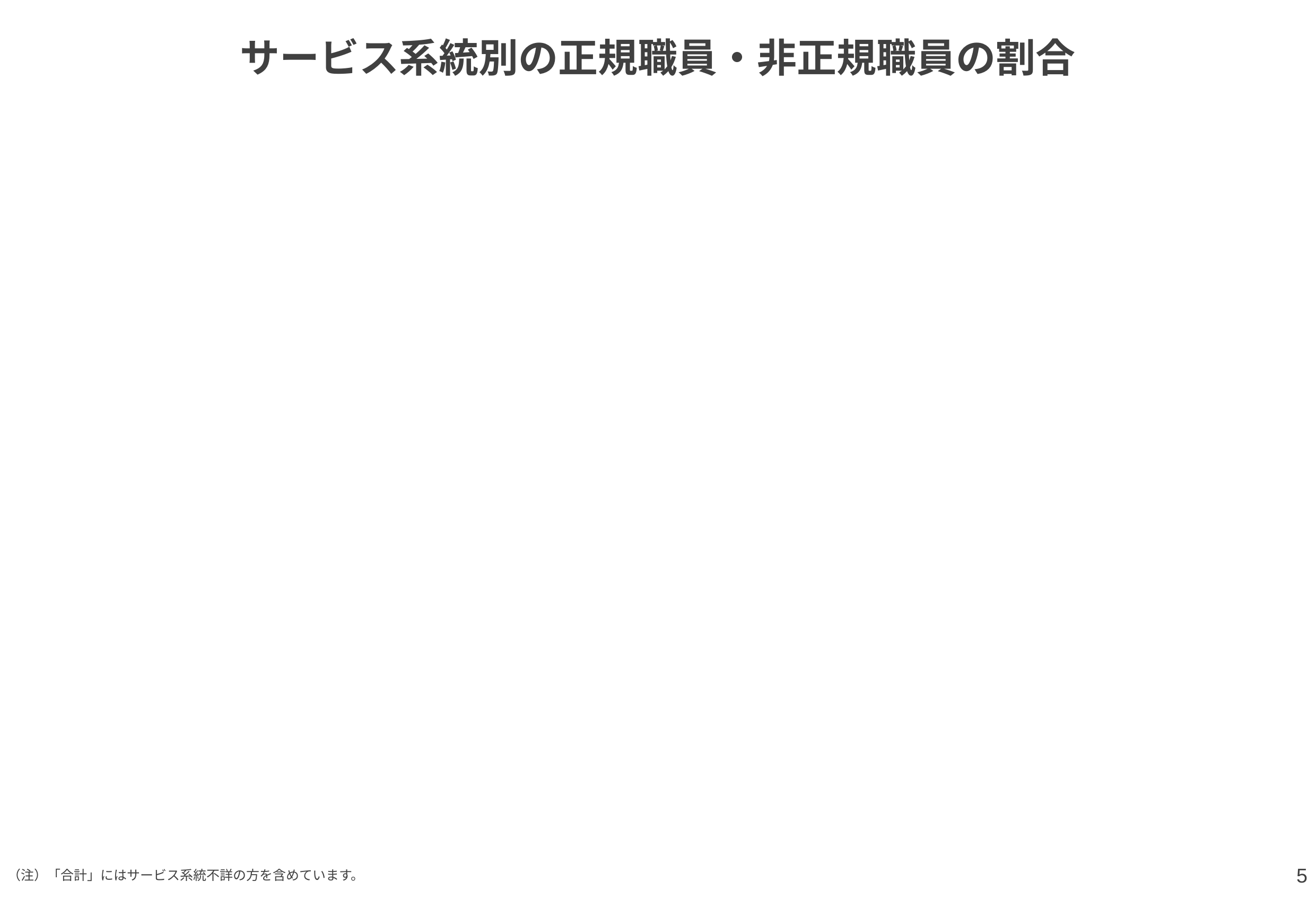

# サービス系統別の正規職員・非正規職員の割合
5
（注）「合計」にはサービス系統不詳の方を含めています。